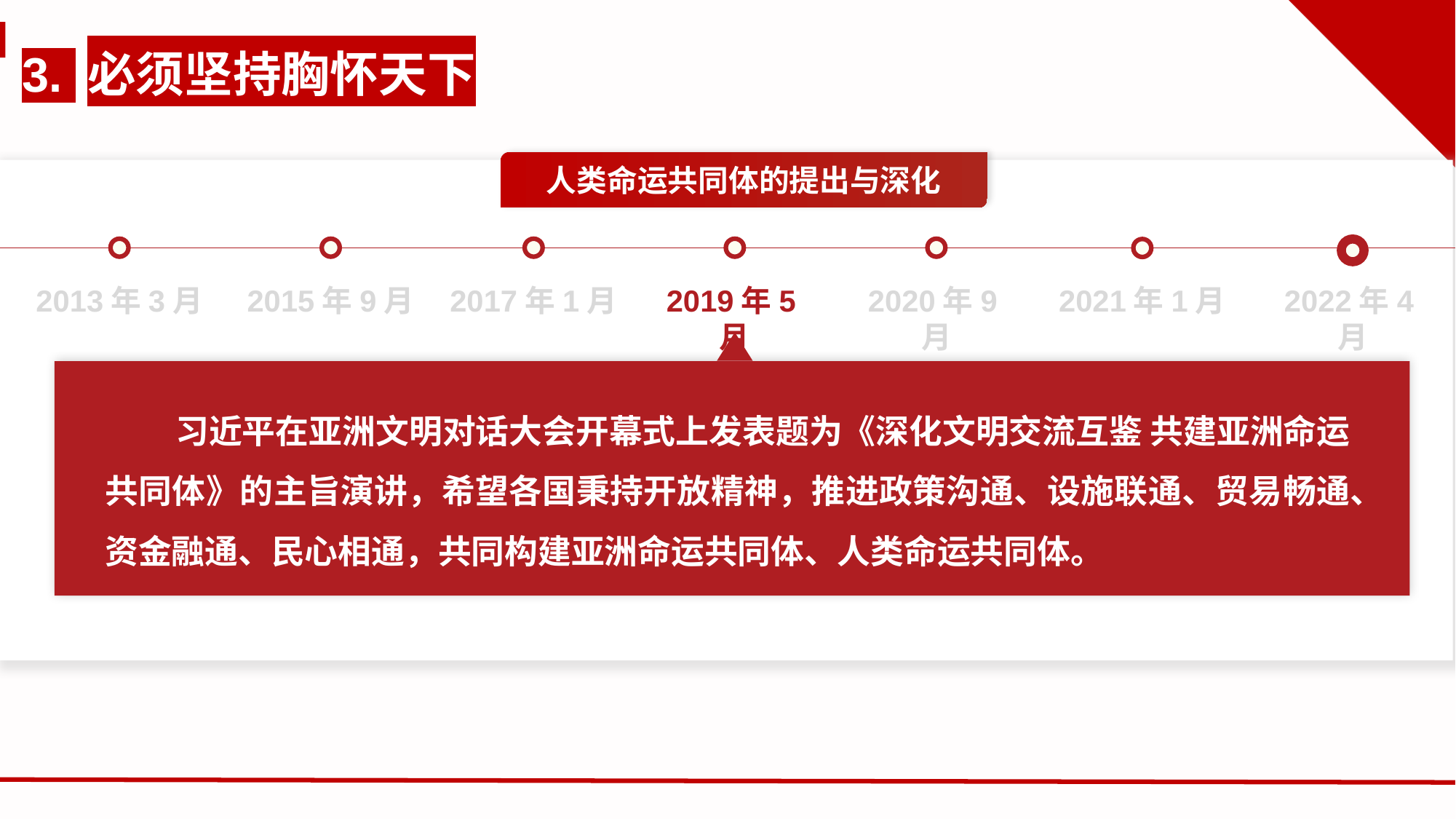

3. 必须坚持胸怀天下
人类命运共同体的提出与深化

2013年3月
2015年9月
2017年1月
2019年5月
2020年9月
2021年1月
2022年4月

 习近平在亚洲文明对话大会开幕式上发表题为《深化文明交流互鉴 共建亚洲命运共同体》的主旨演讲，希望各国秉持开放精神，推进政策沟通、设施联通、贸易畅通、资金融通、民心相通，共同构建亚洲命运共同体、人类命运共同体。